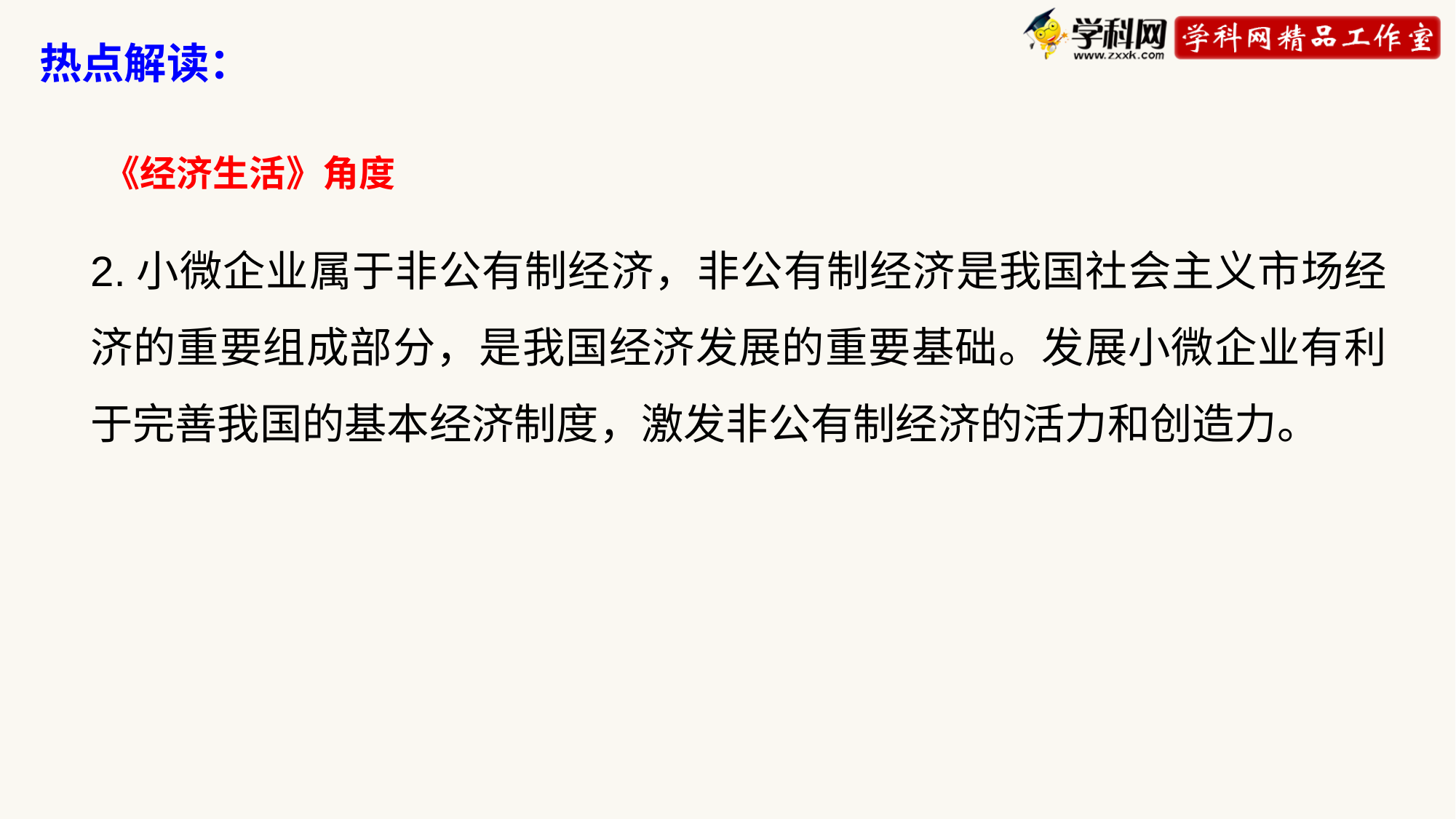

热点解读：
《经济生活》角度
2.小微企业属于非公有制经济，非公有制经济是我国社会主义市场经济的重要组成部分，是我国经济发展的重要基础。发展小微企业有利于完善我国的基本经济制度，激发非公有制经济的活力和创造力。